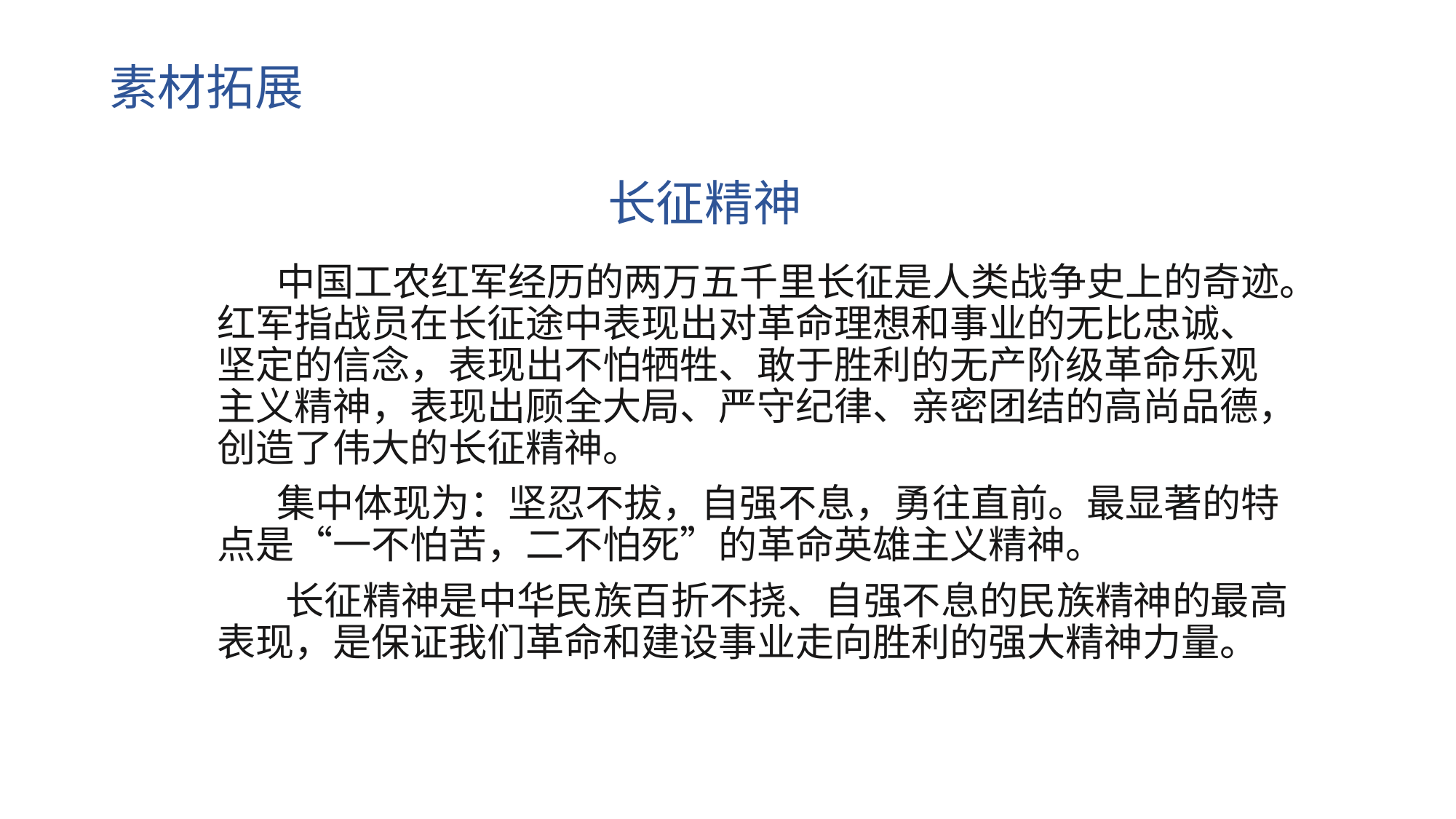

素材拓展
# 长征精神
      中国工农红军经历的两万五千里长征是人类战争史上的奇迹。红军指战员在长征途中表现出对革命理想和事业的无比忠诚、坚定的信念，表现出不怕牺牲、敢于胜利的无产阶级革命乐观主义精神，表现出顾全大局、严守纪律、亲密团结的高尚品德，创造了伟大的长征精神。
      集中体现为：坚忍不拔，自强不息，勇往直前。最显著的特点是“一不怕苦，二不怕死”的革命英雄主义精神。
       长征精神是中华民族百折不挠、自强不息的民族精神的最高表现，是保证我们革命和建设事业走向胜利的强大精神力量。